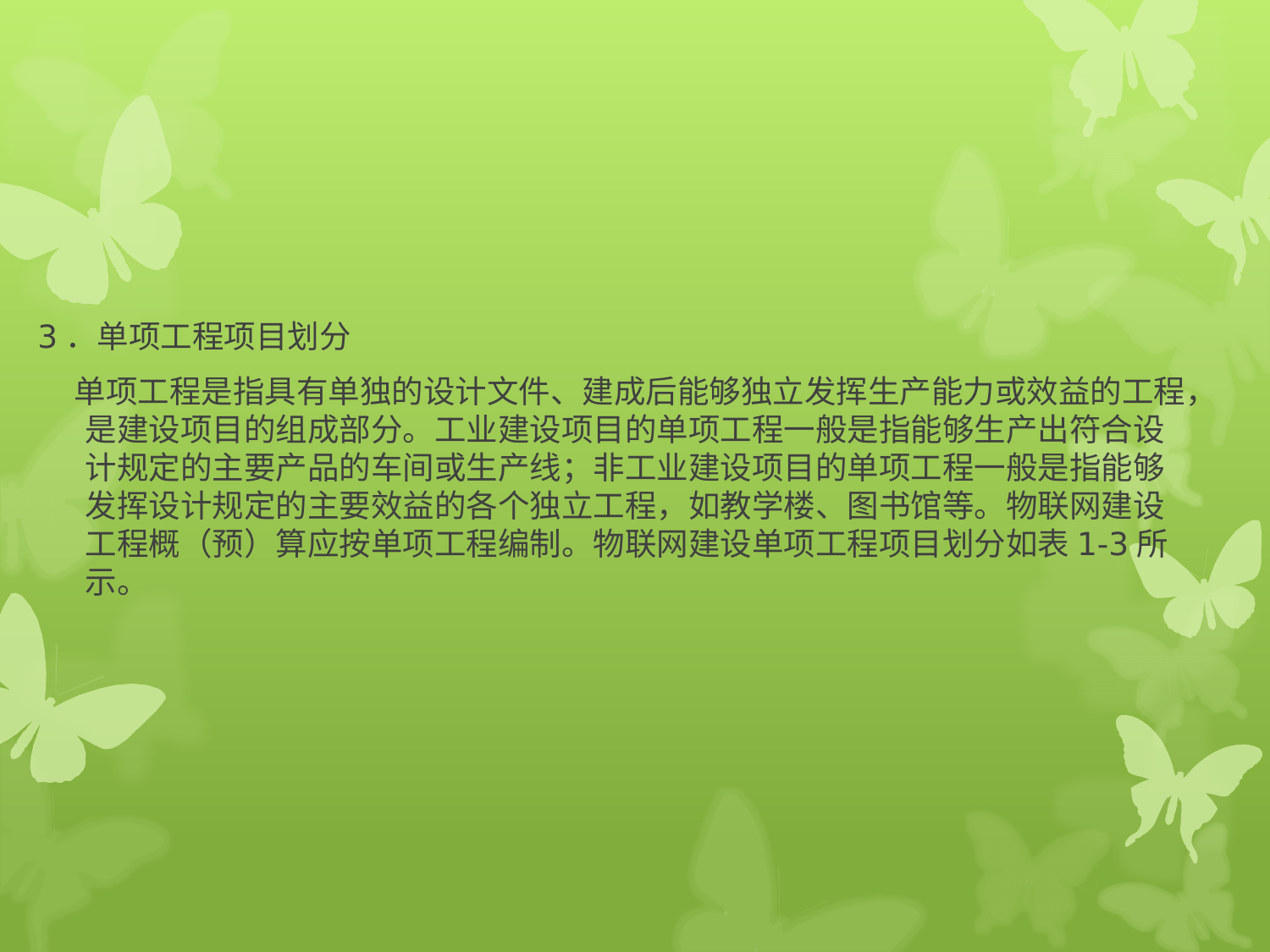

3．单项工程项目划分
    单项工程是指具有单独的设计文件、建成后能够独立发挥生产能力或效益的工程，是建设项目的组成部分。工业建设项目的单项工程一般是指能够生产出符合设计规定的主要产品的车间或生产线；非工业建设项目的单项工程一般是指能够发挥设计规定的主要效益的各个独立工程，如教学楼、图书馆等。物联网建设工程概（预）算应按单项工程编制。物联网建设单项工程项目划分如表1-3所示。